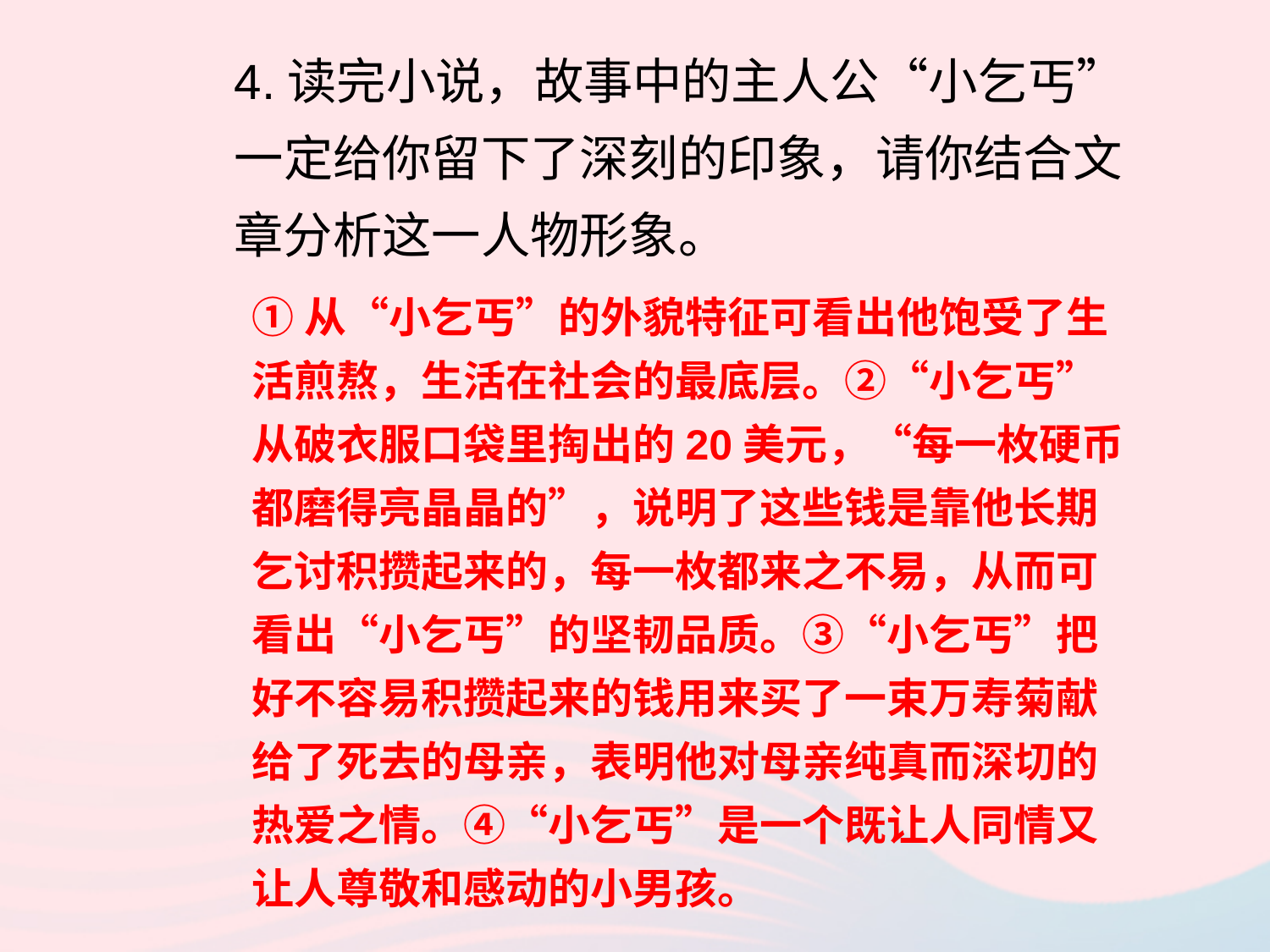

4.读完小说，故事中的主人公“小乞丐”一定给你留下了深刻的印象，请你结合文章分析这一人物形象。
①从“小乞丐”的外貌特征可看出他饱受了生活煎熬，生活在社会的最底层。②“小乞丐”从破衣服口袋里掏出的20美元，“每一枚硬币都磨得亮晶晶的”，说明了这些钱是靠他长期乞讨积攒起来的，每一枚都来之不易，从而可看出“小乞丐”的坚韧品质。③“小乞丐”把好不容易积攒起来的钱用来买了一束万寿菊献给了死去的母亲，表明他对母亲纯真而深切的热爱之情。④“小乞丐”是一个既让人同情又让人尊敬和感动的小男孩。